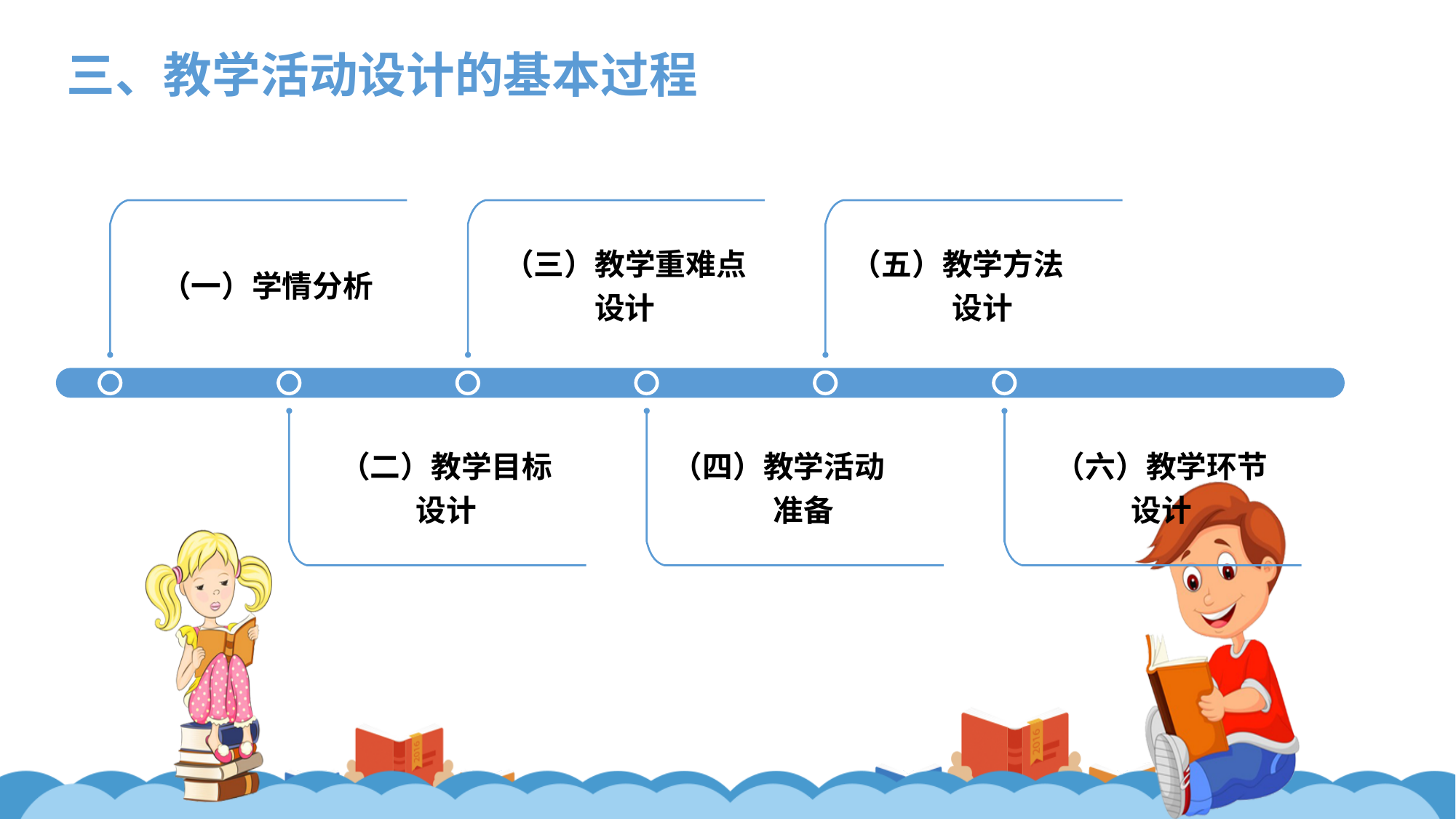

三、
三、教学活动设计的基本过程
（一）学情分析

（三）教学重难点设计

（五）教学方法
设计

（二）教学目标
设计

（四）教学活动
准备

（六）教学环节
设计